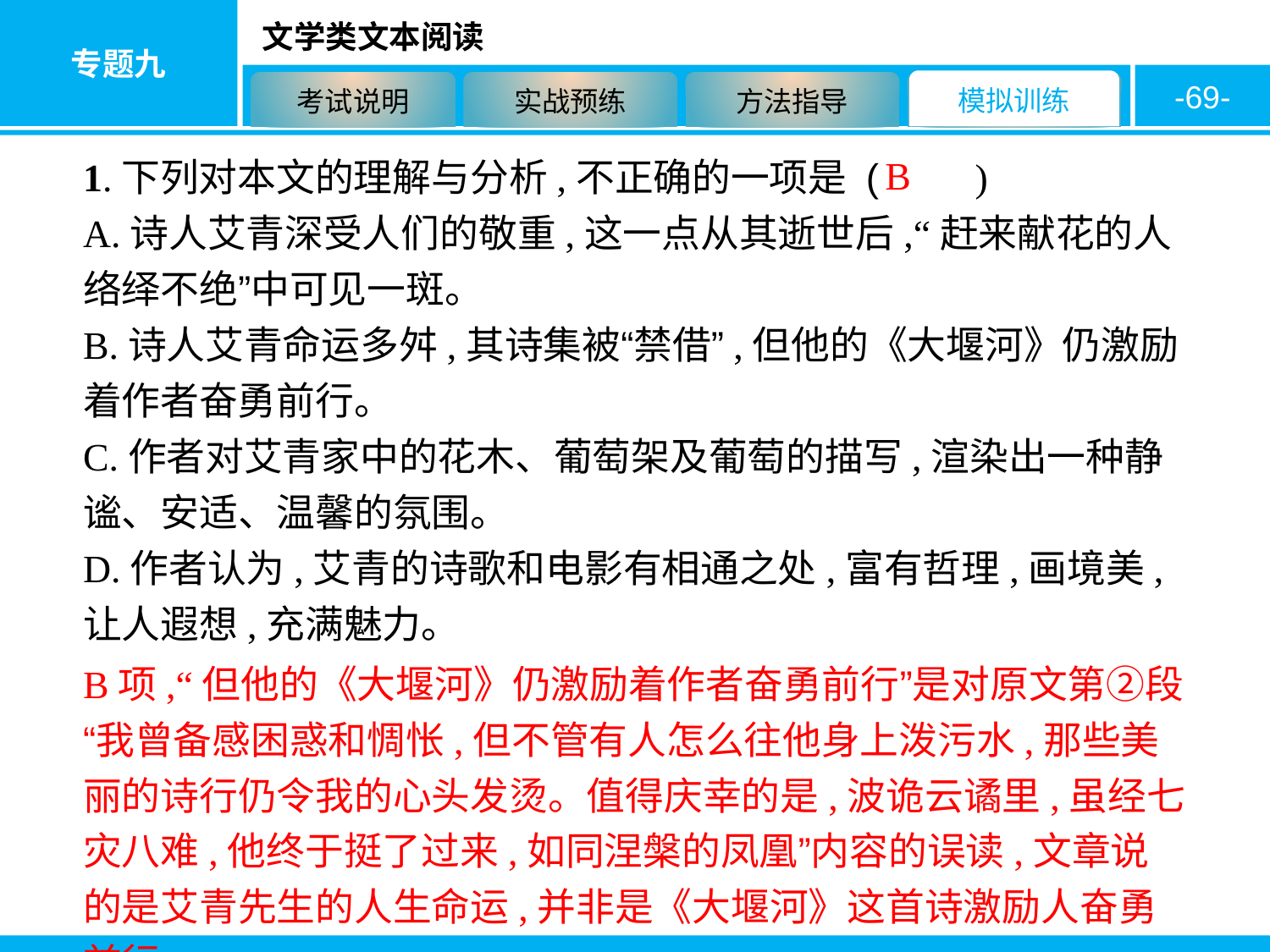

-69-
B
1.下列对本文的理解与分析,不正确的一项是 (　　)
A.诗人艾青深受人们的敬重,这一点从其逝世后,“赶来献花的人络绎不绝”中可见一斑。
B.诗人艾青命运多舛,其诗集被“禁借”,但他的《大堰河》仍激励着作者奋勇前行。
C.作者对艾青家中的花木、葡萄架及葡萄的描写,渲染出一种静谧、安适、温馨的氛围。
D.作者认为,艾青的诗歌和电影有相通之处,富有哲理,画境美,让人遐想,充满魅力。
B项,“但他的《大堰河》仍激励着作者奋勇前行”是对原文第②段“我曾备感困惑和惆怅,但不管有人怎么往他身上泼污水,那些美丽的诗行仍令我的心头发烫。值得庆幸的是,波诡云谲里,虽经七灾八难,他终于挺了过来,如同涅槃的凤凰”内容的误读,文章说的是艾青先生的人生命运,并非是《大堰河》这首诗激励人奋勇前行。